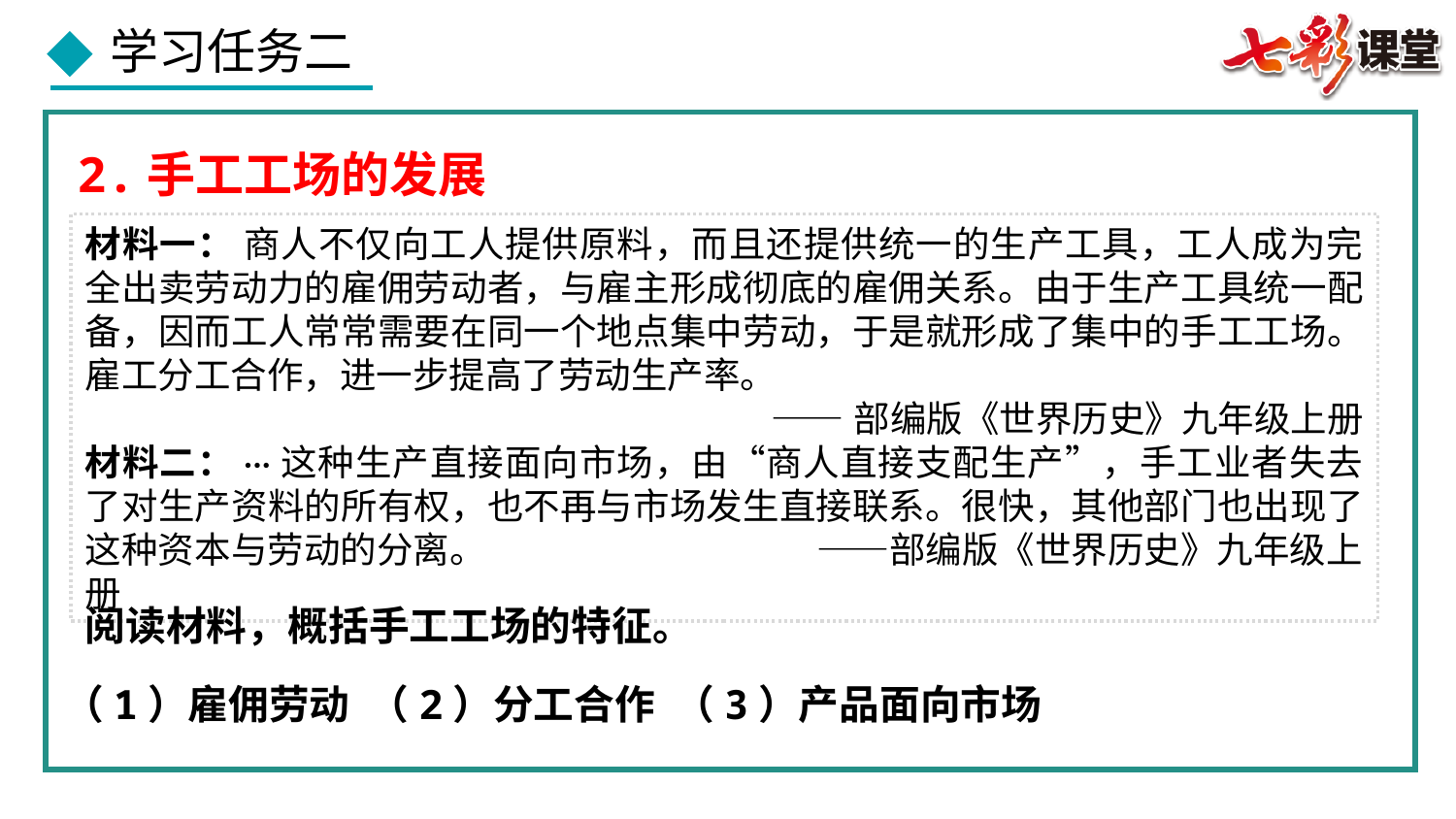

2.手工工场的发展
材料一： 商人不仅向工人提供原料，而且还提供统一的生产工具，工人成为完全出卖劳动力的雇佣劳动者，与雇主形成彻底的雇佣关系。由于生产工具统一配备，因而工人常常需要在同一个地点集中劳动，于是就形成了集中的手工工场。雇工分工合作，进一步提高了劳动生产率。
                                                         ——部编版《世界历史》九年级上册
材料二：···这种生产直接面向市场，由“商人直接支配生产”，手工业者失去了对生产资料的所有权，也不再与市场发生直接联系。很快，其他部门也出现了这种资本与劳动的分离。                                        ——部编版《世界历史》九年级上册
阅读材料，概括手工工场的特征。
（1）雇佣劳动  （2）分工合作  （3）产品面向市场